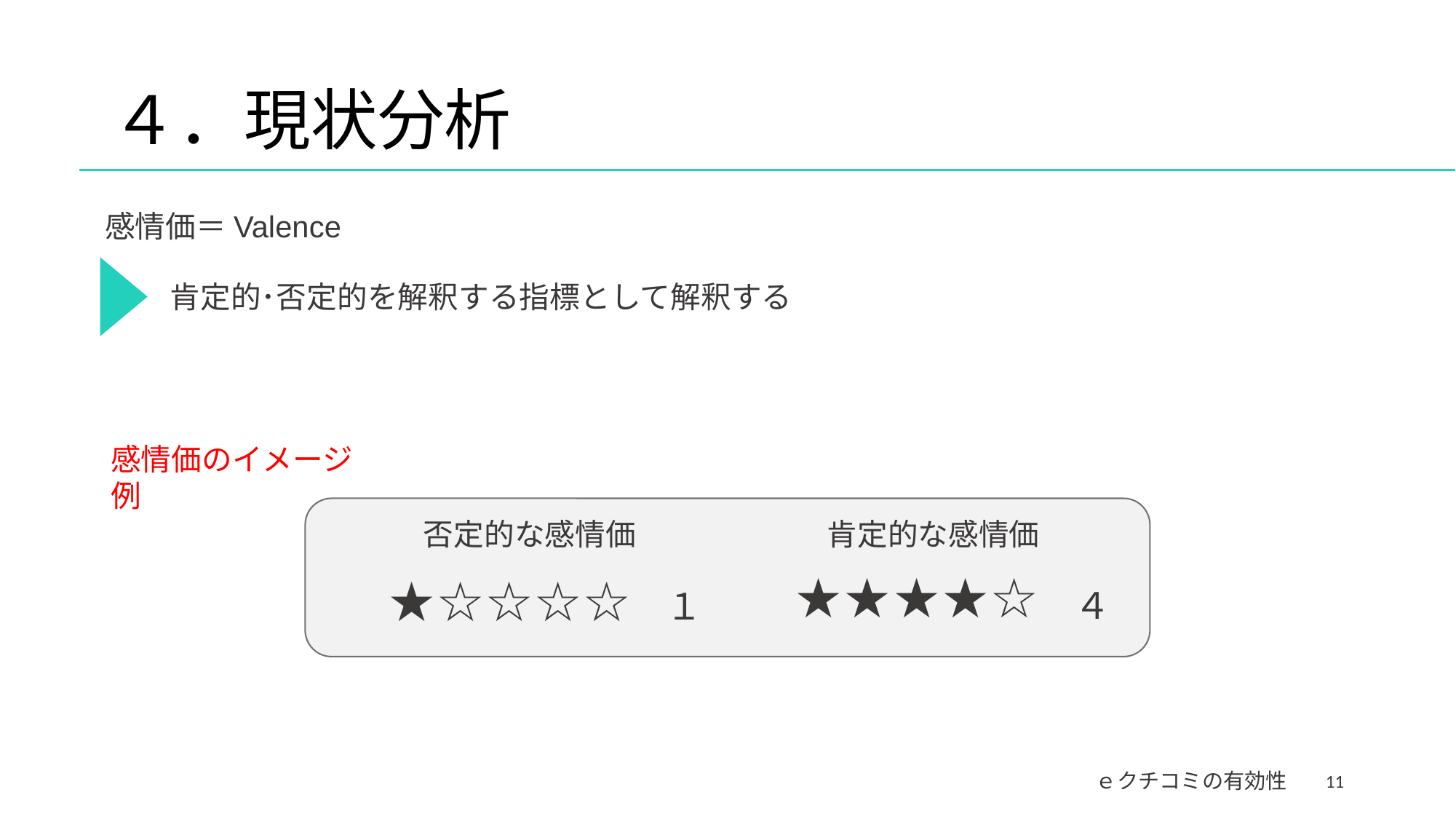

# ４．現状分析
感情価＝Valence
肯定的･否定的を解釈する指標として解釈する

感情価のイメージ例

否定的な感情価
★☆☆☆☆
１
肯定的な感情価
★★★★☆
４
11
ｅクチコミの有効性